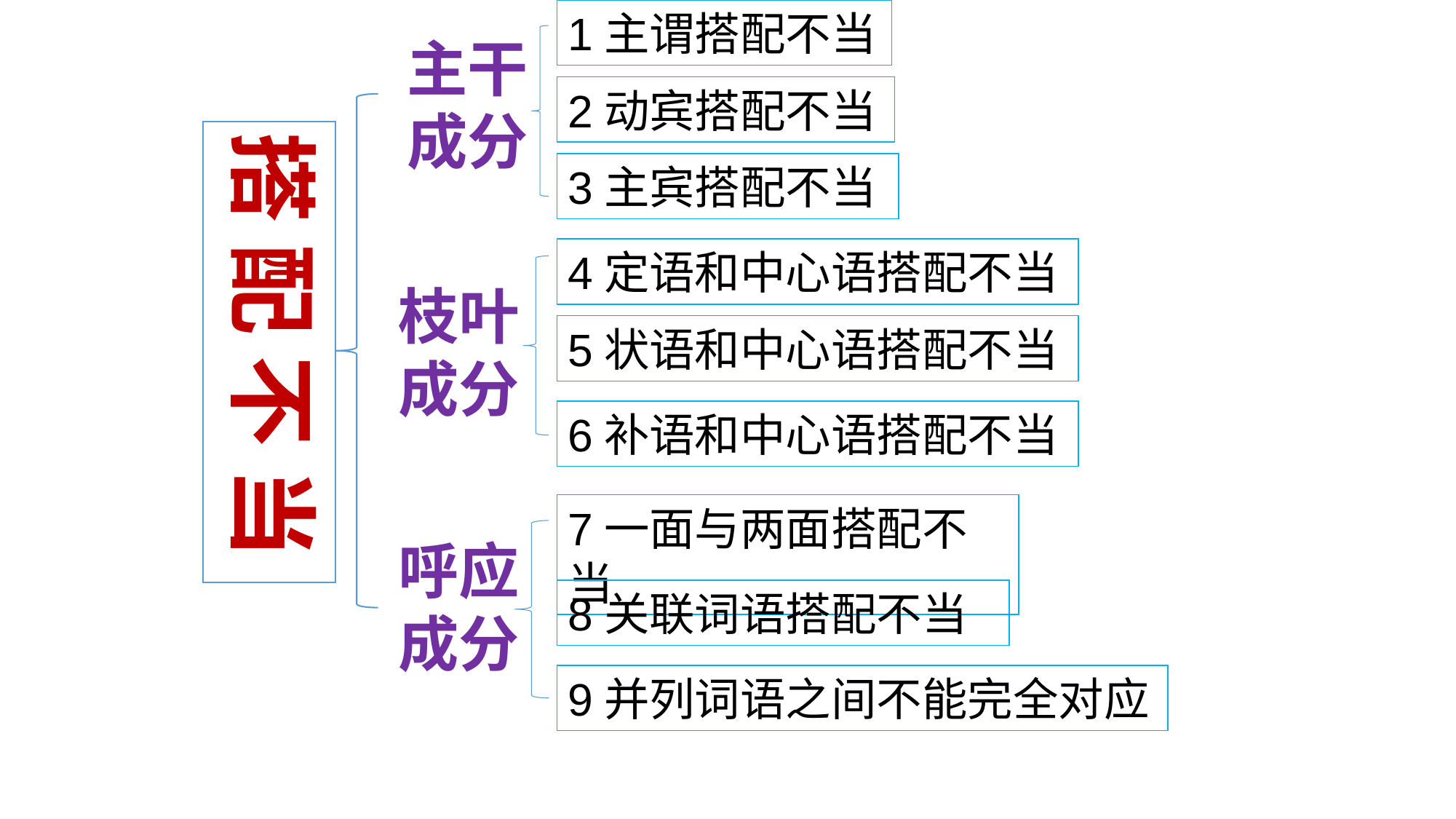

1主谓搭配不当
主干
成分

2动宾搭配不当

搭 配 不 当
3主宾搭配不当
4定语和中心语搭配不当

枝叶
成分
5状语和中心语搭配不当
6补语和中心语搭配不当
7一面与两面搭配不当

呼应
成分
8关联词语搭配不当
9并列词语之间不能完全对应